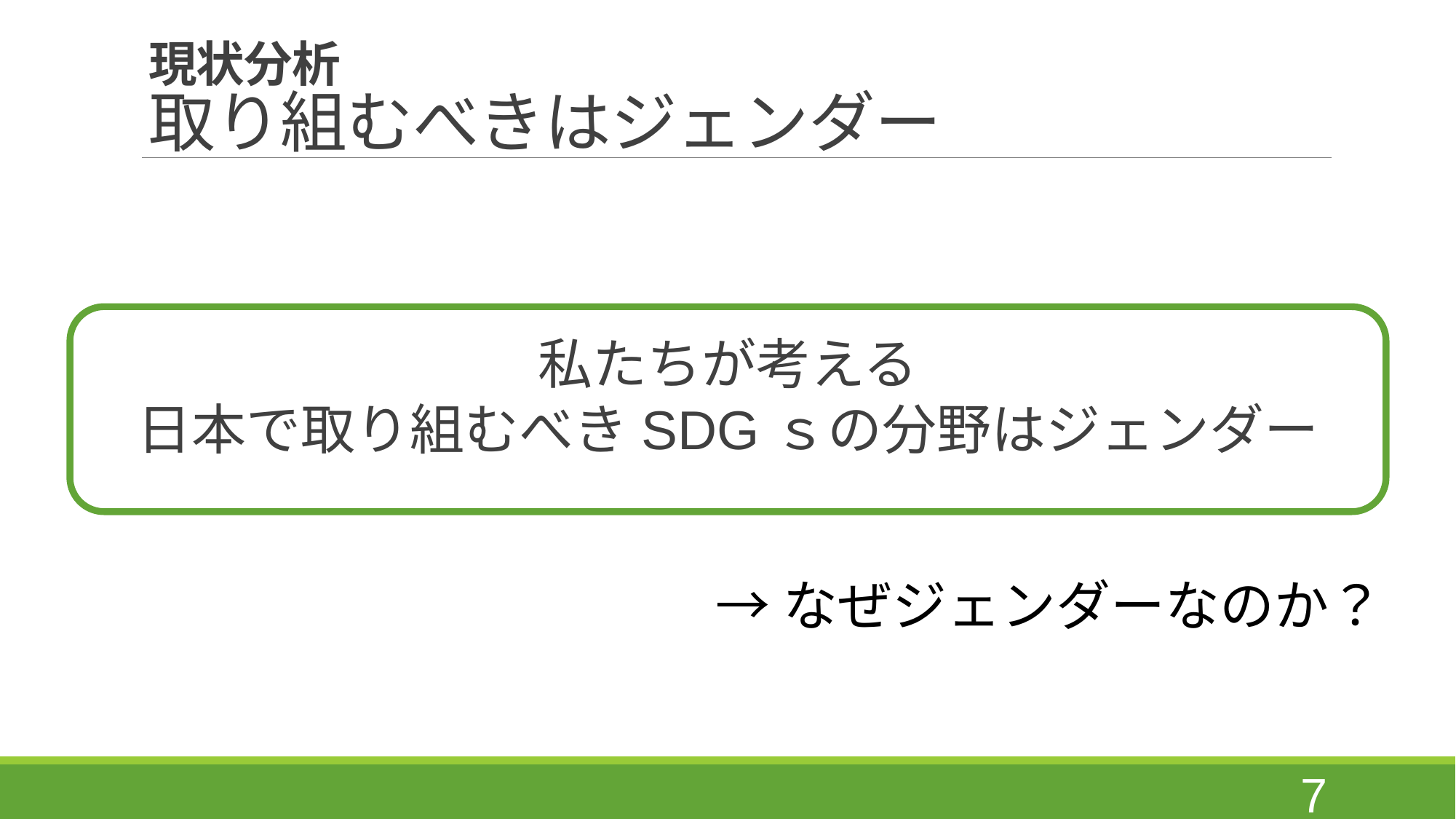

# 現状分析 取り組むべきはジェンダー
私たちが考える
日本で取り組むべきSDGｓの分野はジェンダー

→なぜジェンダーなのか？
7